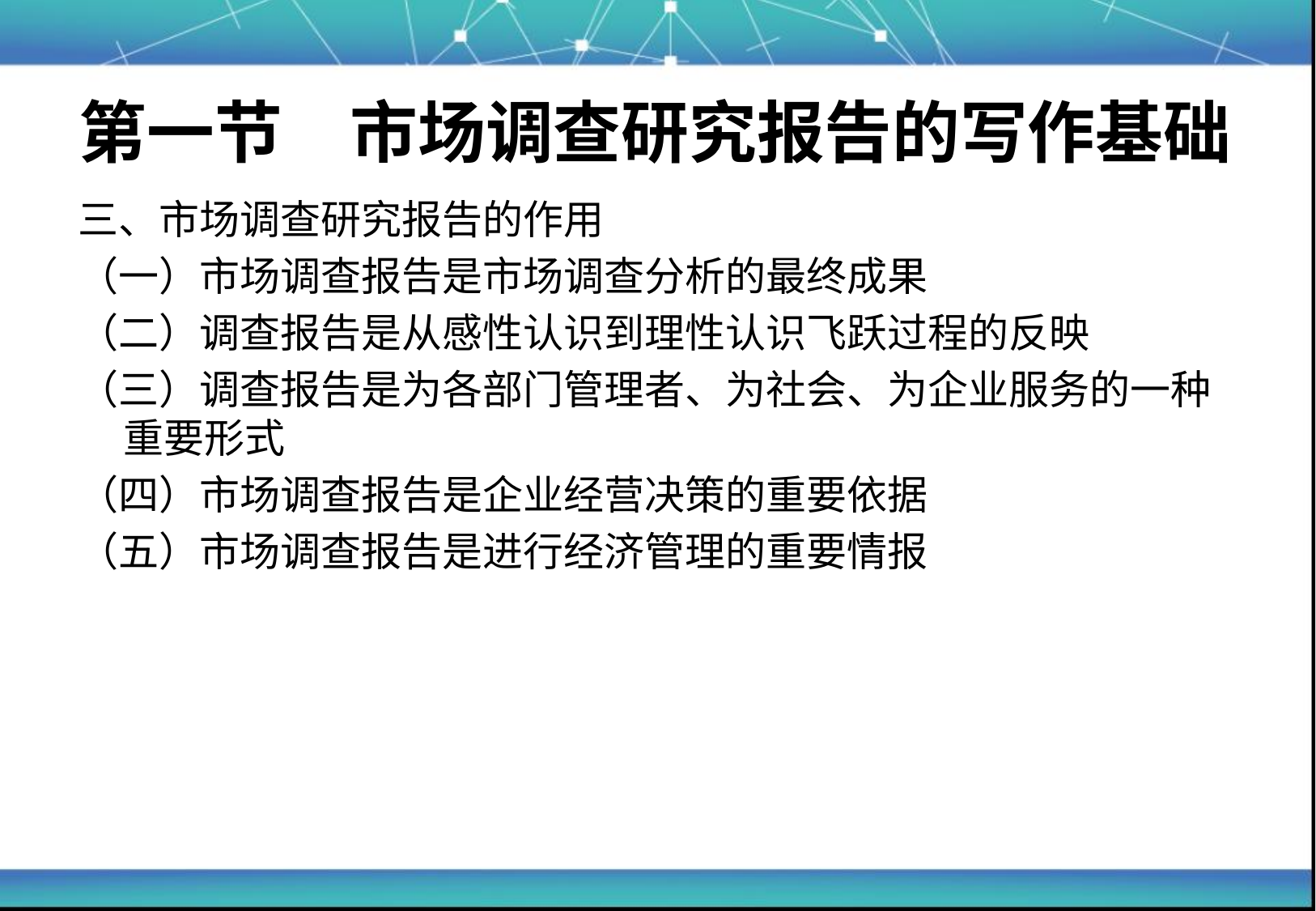

# 第一节　市场调查研究报告的写作基础
三、市场调查研究报告的作用
（一）市场调查报告是市场调查分析的最终成果
（二）调查报告是从感性认识到理性认识飞跃过程的反映
（三）调查报告是为各部门管理者、为社会、为企业服务的一种重要形式
（四）市场调查报告是企业经营决策的重要依据
（五）市场调查报告是进行经济管理的重要情报